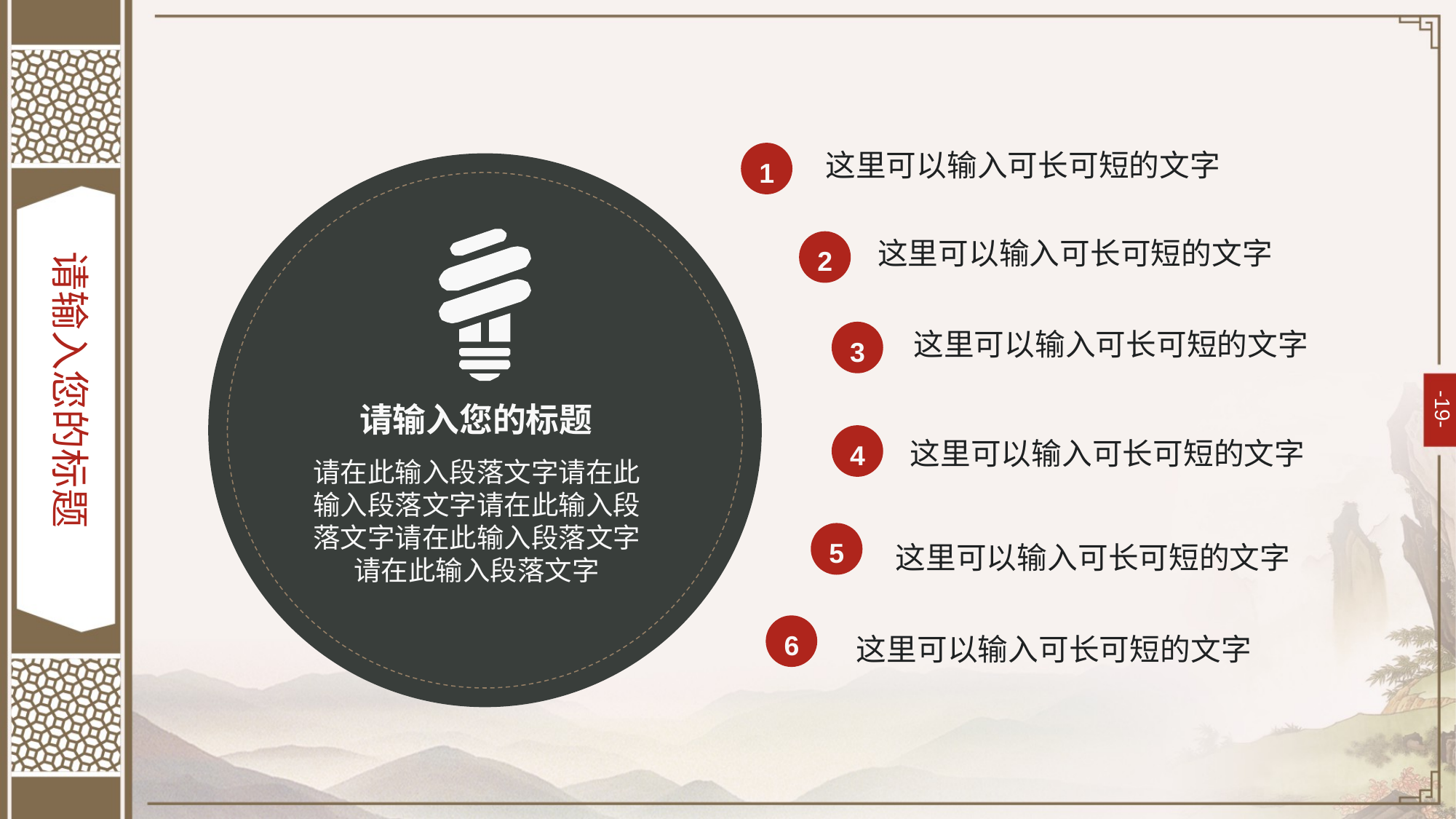

这里可以输入可长可短的文字
1

这里可以输入可长可短的文字
2
请输入您的标题
这里可以输入可长可短的文字
3
请输入您的标题
4
这里可以输入可长可短的文字
请在此输入段落文字请在此输入段落文字请在此输入段落文字请在此输入段落文字请在此输入段落文字
5
这里可以输入可长可短的文字
6
这里可以输入可长可短的文字